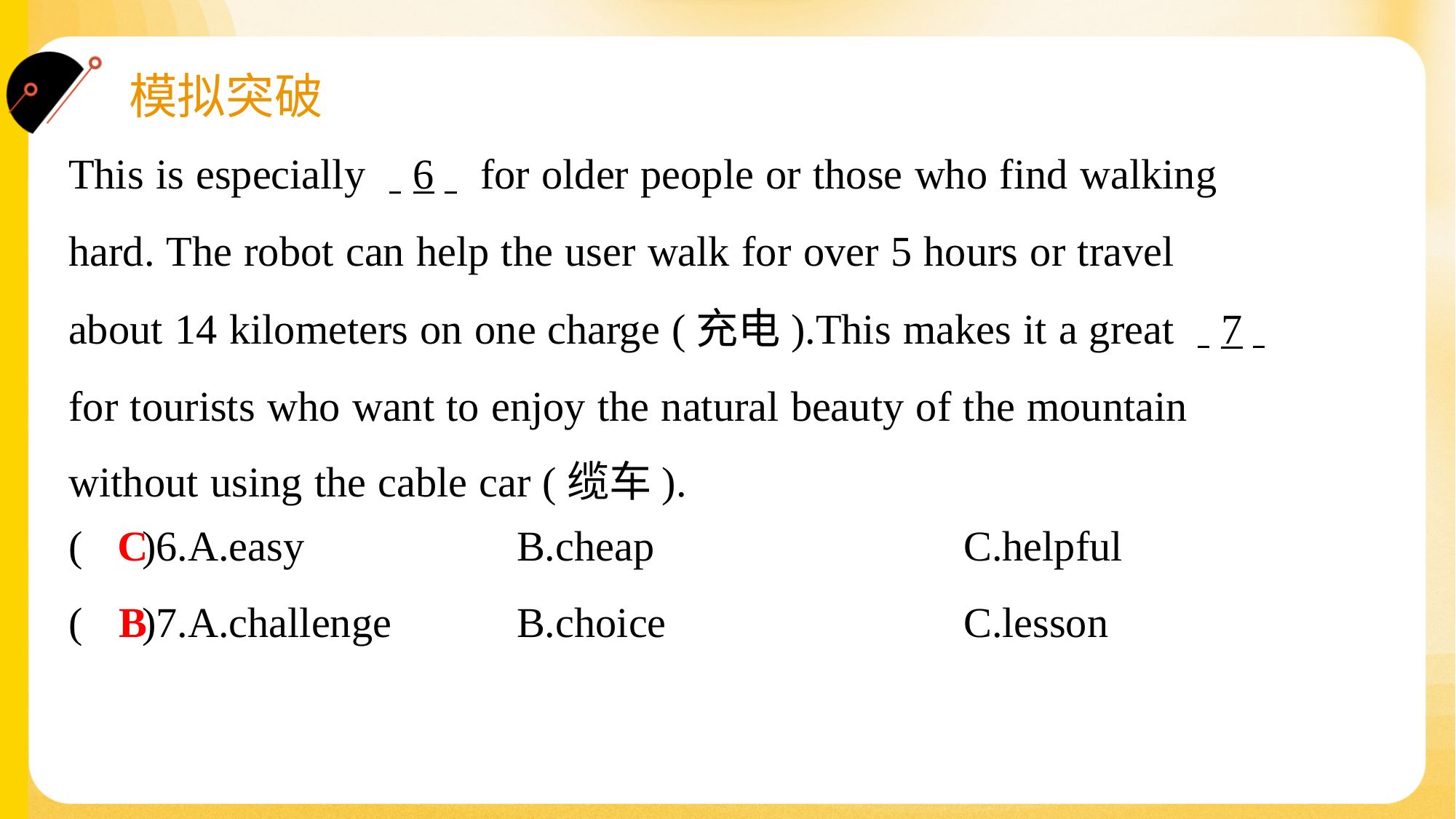

This is especially . .6. . for older people or those who find walking
hard. The robot can help the user walk for over 5 hours or travel
about 14 kilometers on one charge (充电).This makes it a great . .7. .
for tourists who want to enjoy the natural beauty of the mountain
without using the cable car (缆车).#4
C
(     )6.A.easy	B.cheap	C.helpful
B
(     )7.A.challenge	B.choice	C.lesson